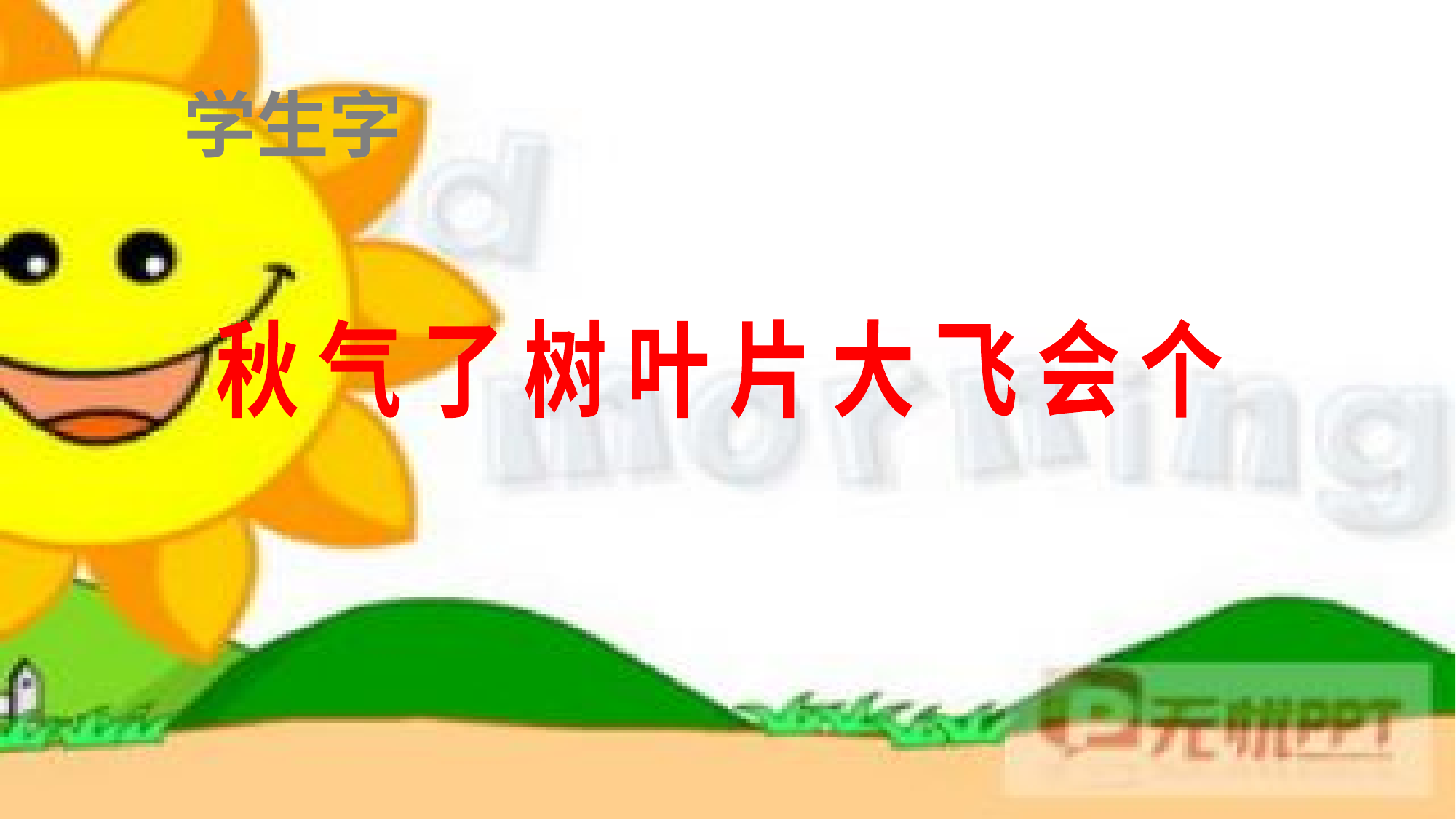

学生字
秋 气 了 树 叶 片 大 飞 会 个